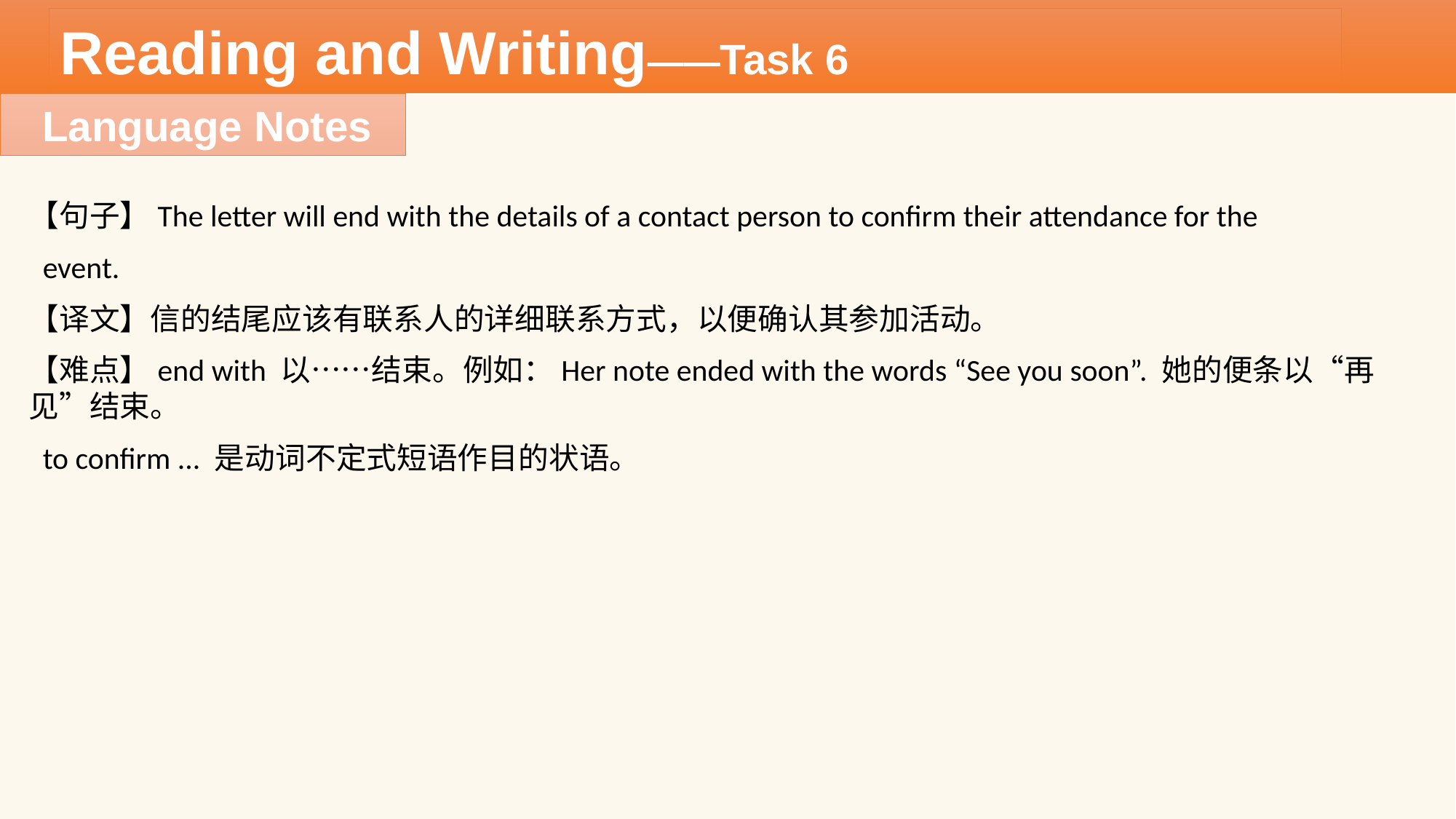

Reading and Writing——Task 6
Language Notes
【句子】The letter will end with the details of a contact person to confirm their attendance for the
  event.
【译文】信的结尾应该有联系人的详细联系方式，以便确认其参加活动。
【难点】end with 以……结束。例如：Her note ended with the words “See you soon”. 她的便条以“再见”结束。
  to confirm ... 是动词不定式短语作目的状语。